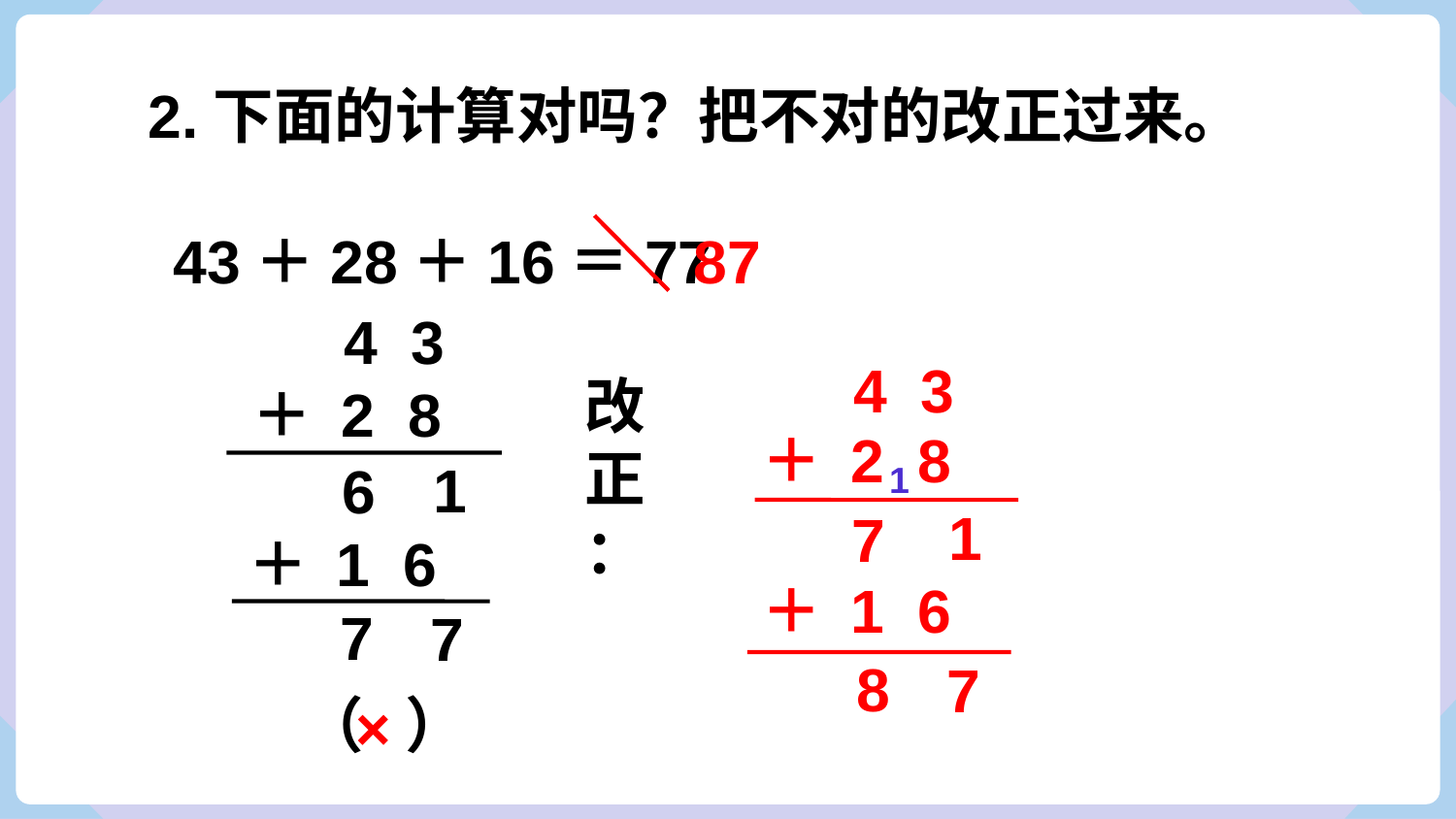

2.下面的计算对吗？把不对的改正过来。
87
43＋28＋16＝77
4  3
4  3
改正：
＋ 2  8
＋ 2  8
1
6
1

1
7

＋ 1  6
＋ 1  6
7
7

8
7

（   ）
×